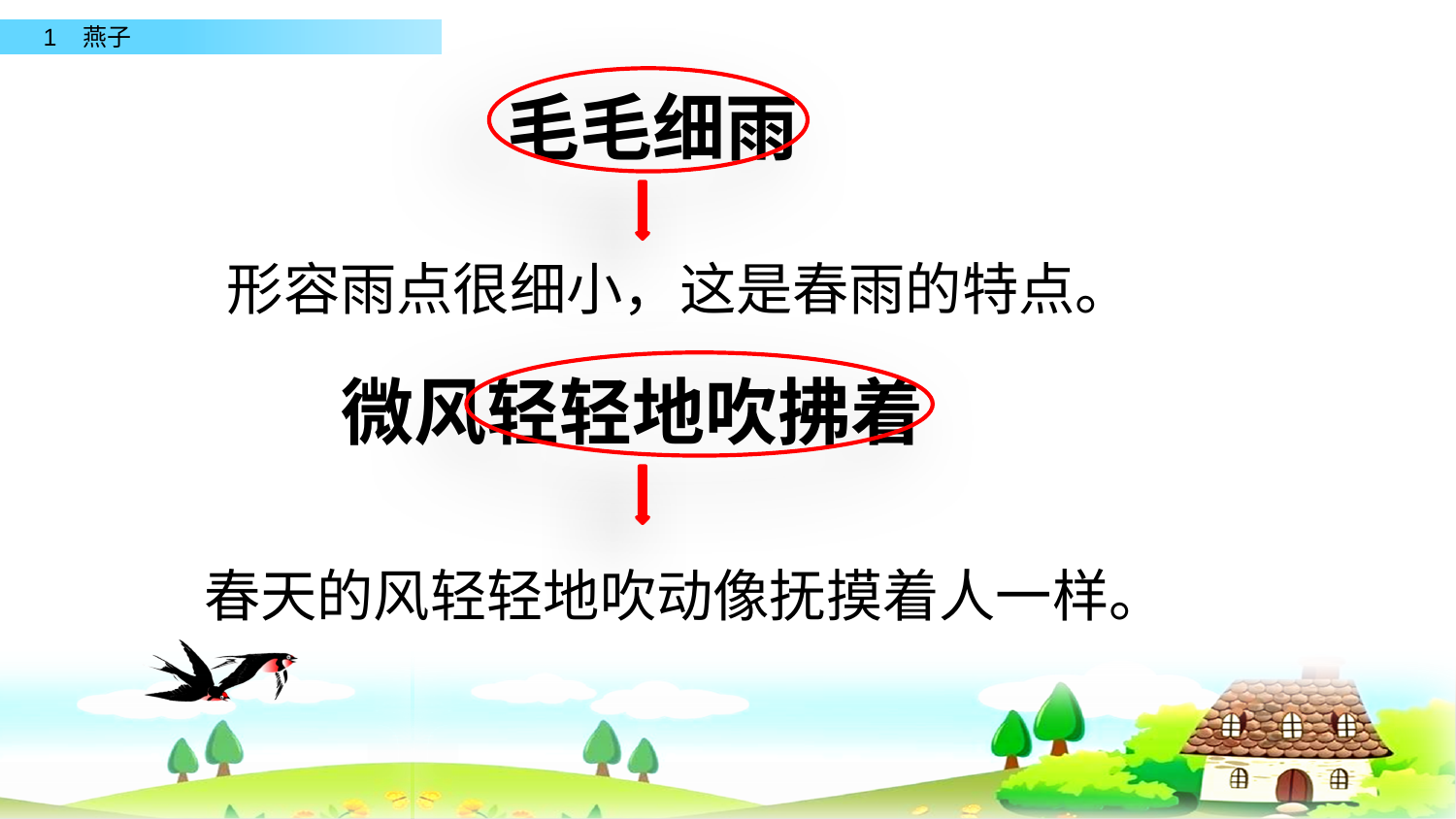

毛毛细雨

形容雨点很细小，这是春雨的特点。
微风轻轻地吹拂着

春天的风轻轻地吹动像抚摸着人一样。